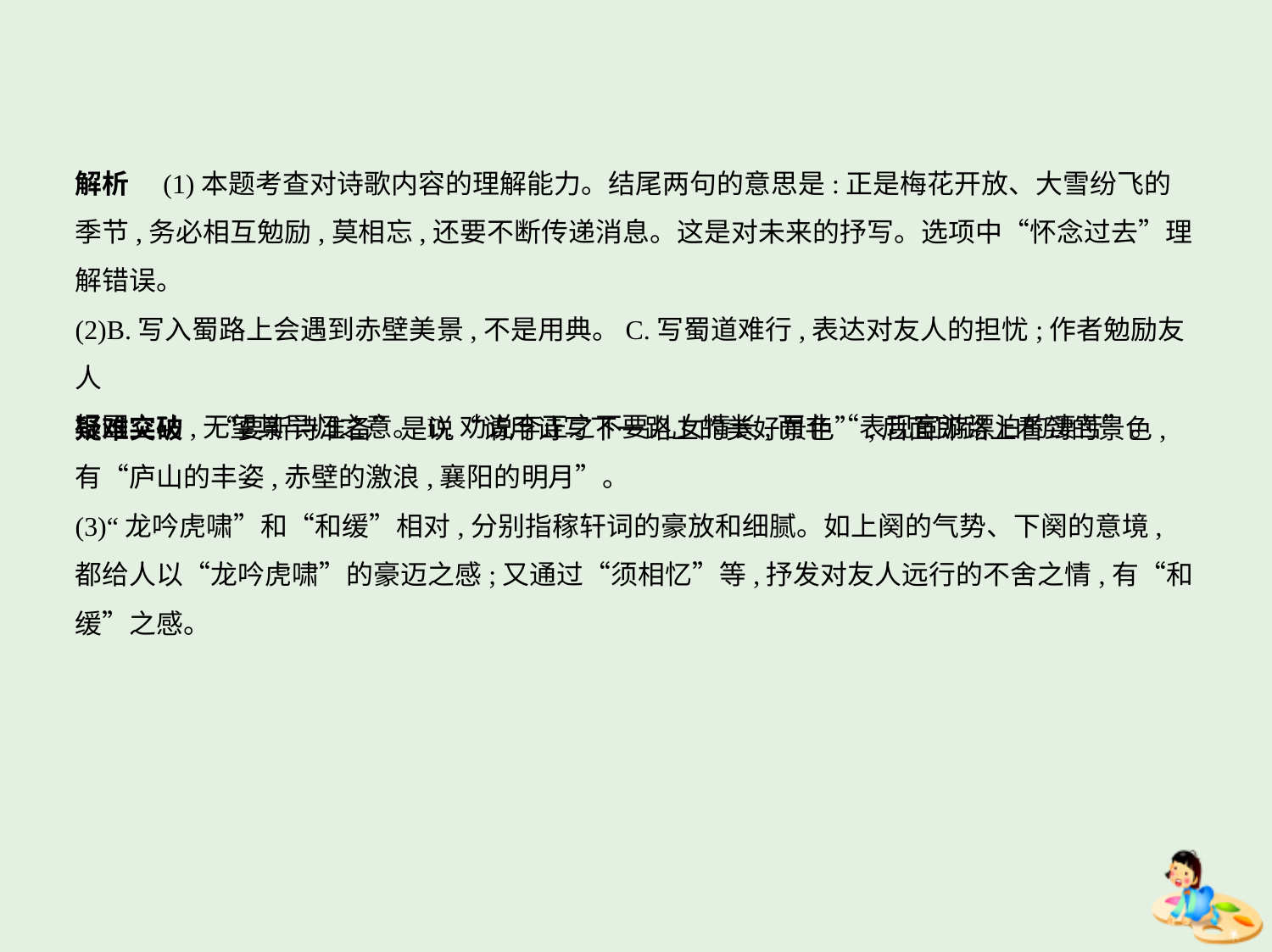

解析　(1)本题考查对诗歌内容的理解能力。结尾两句的意思是:正是梅花开放、大雪纷飞的
季节,务必相互勉励,莫相忘,还要不断传递消息。这是对未来的抒写。选项中“怀念过去”理
解错误。
(2)B.写入蜀路上会遇到赤壁美景,不是用典。C.写蜀道难行,表达对友人的担忧;作者勉励友人
报国立功,无望其早归之意。D.劝说李正之不要儿女情长,而非“表现宦游漂泊的凄苦”。
疑难突破　“要新诗准备”是说“请用诗写下一路上的美好景色”,后面即路上看到的景色,
有“庐山的丰姿,赤壁的激浪,襄阳的明月”。
(3)“龙吟虎啸”和“和缓”相对,分别指稼轩词的豪放和细腻。如上阕的气势、下阕的意境,
都给人以“龙吟虎啸”的豪迈之感;又通过“须相忆”等,抒发对友人远行的不舍之情,有“和
缓”之感。